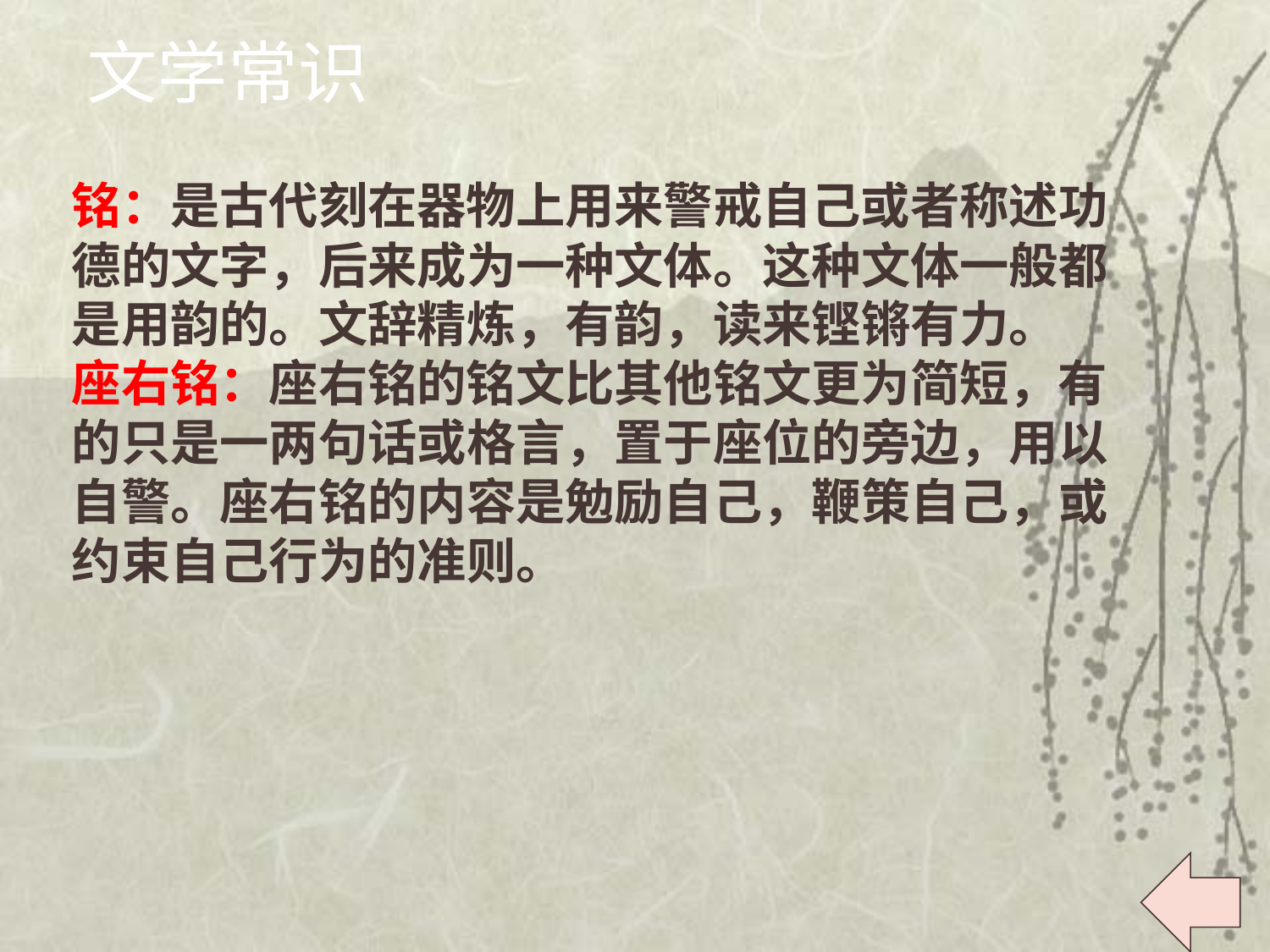

文学常识
铭：是古代刻在器物上用来警戒自己或者称述功德的文字，后来成为一种文体。这种文体一般都是用韵的。文辞精炼，有韵，读来铿锵有力。
座右铭：座右铭的铭文比其他铭文更为简短，有的只是一两句话或格言，置于座位的旁边，用以自警。座右铭的内容是勉励自己，鞭策自己，或约束自己行为的准则。